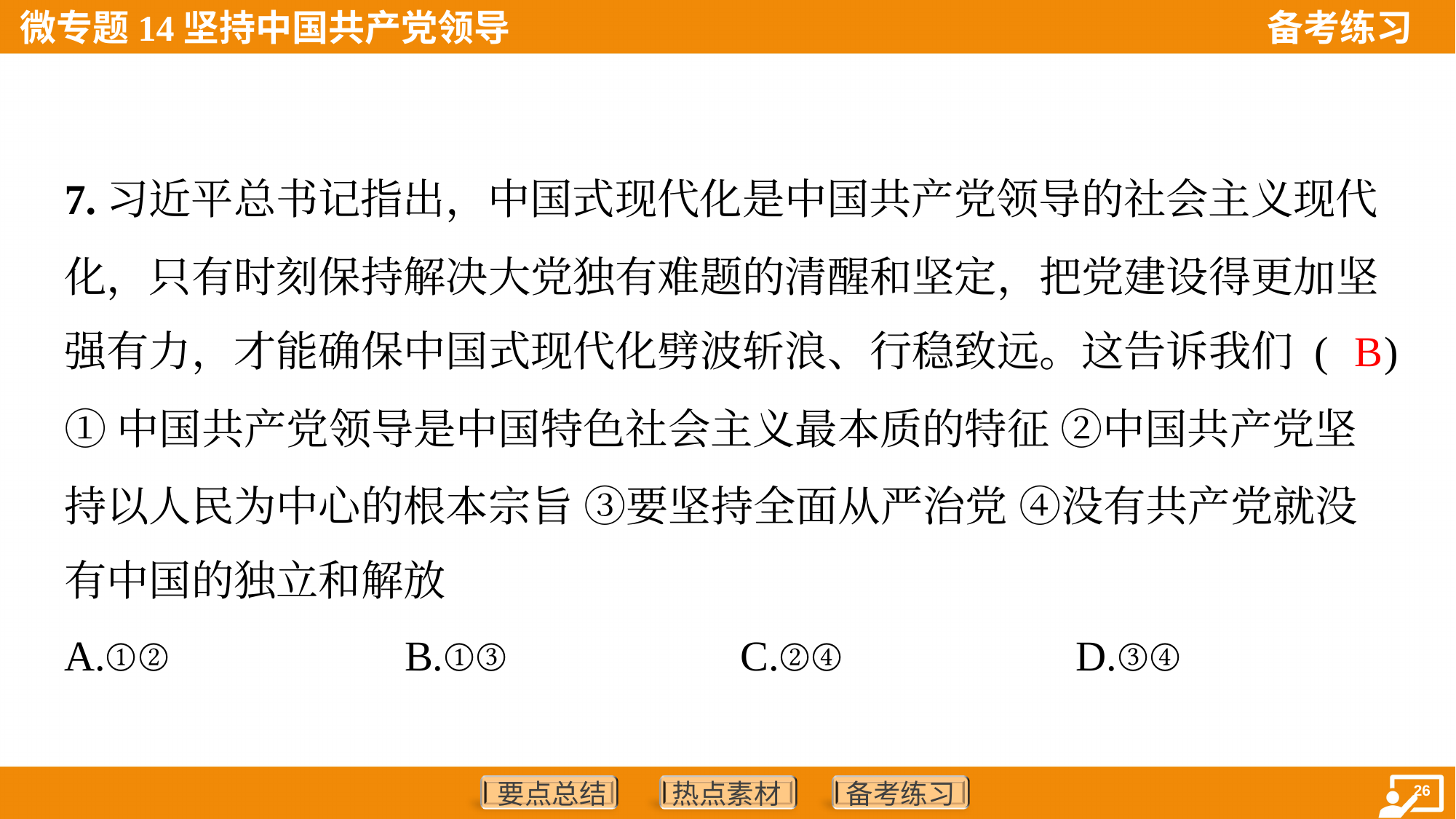

7.习近平总书记指出，中国式现代化是中国共产党领导的社会主义现代
化，只有时刻保持解决大党独有难题的清醒和坚定，把党建设得更加坚
强有力，才能确保中国式现代化劈波斩浪、行稳致远。这告诉我们 (     )
B
①中国共产党领导是中国特色社会主义最本质的特征 ②中国共产党坚
持以人民为中心的根本宗旨 ③要坚持全面从严治党 ④没有共产党就没
有中国的独立和解放
A.①②	B.①③	C.②④	D.③④